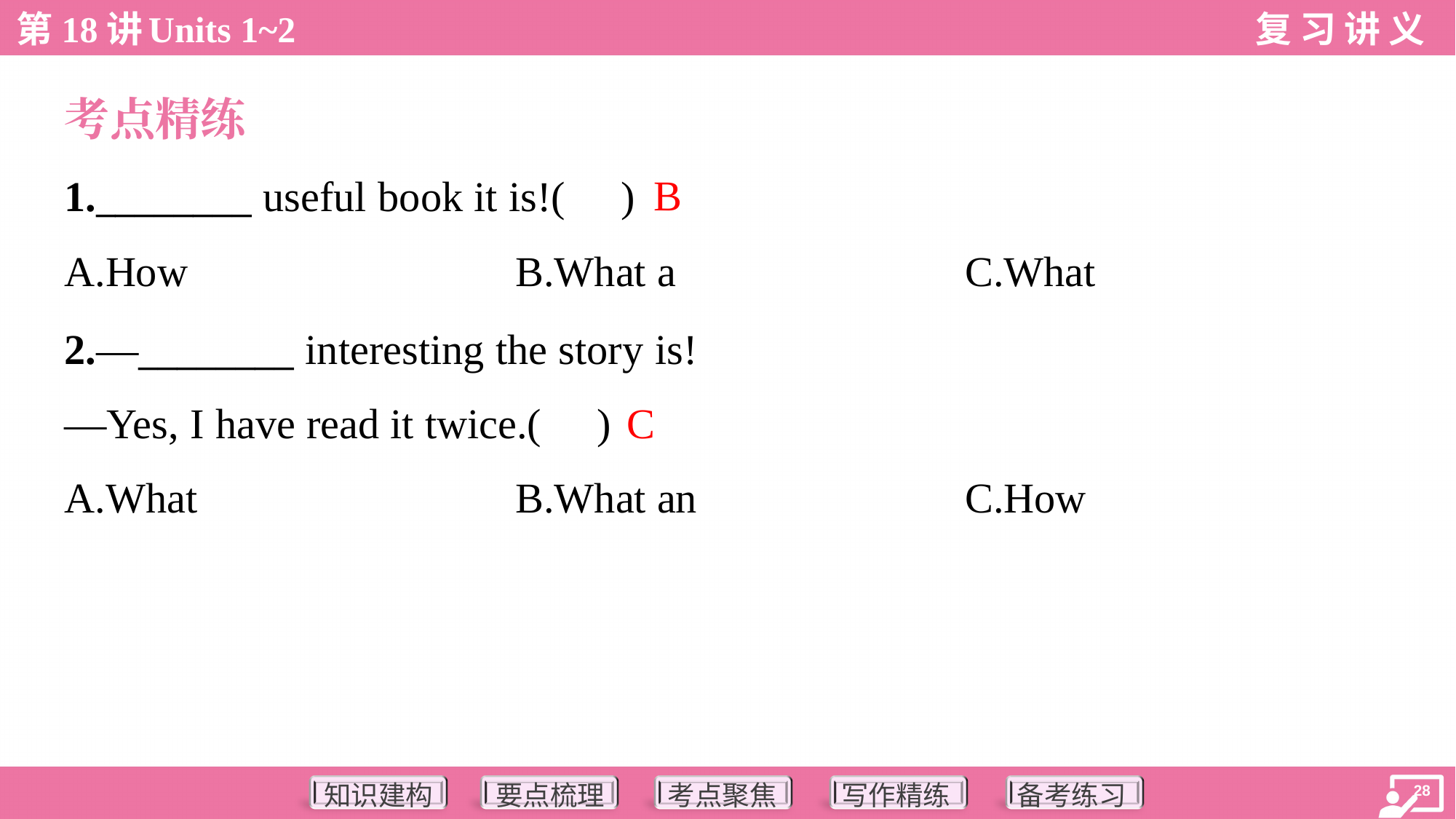

考点精练
B
1.________ useful book it is!(     )
A.How	B.What a	C.What
2.—________ interesting the story is!
—Yes, I have read it twice.(     )
C
A.What	B.What an	C.How